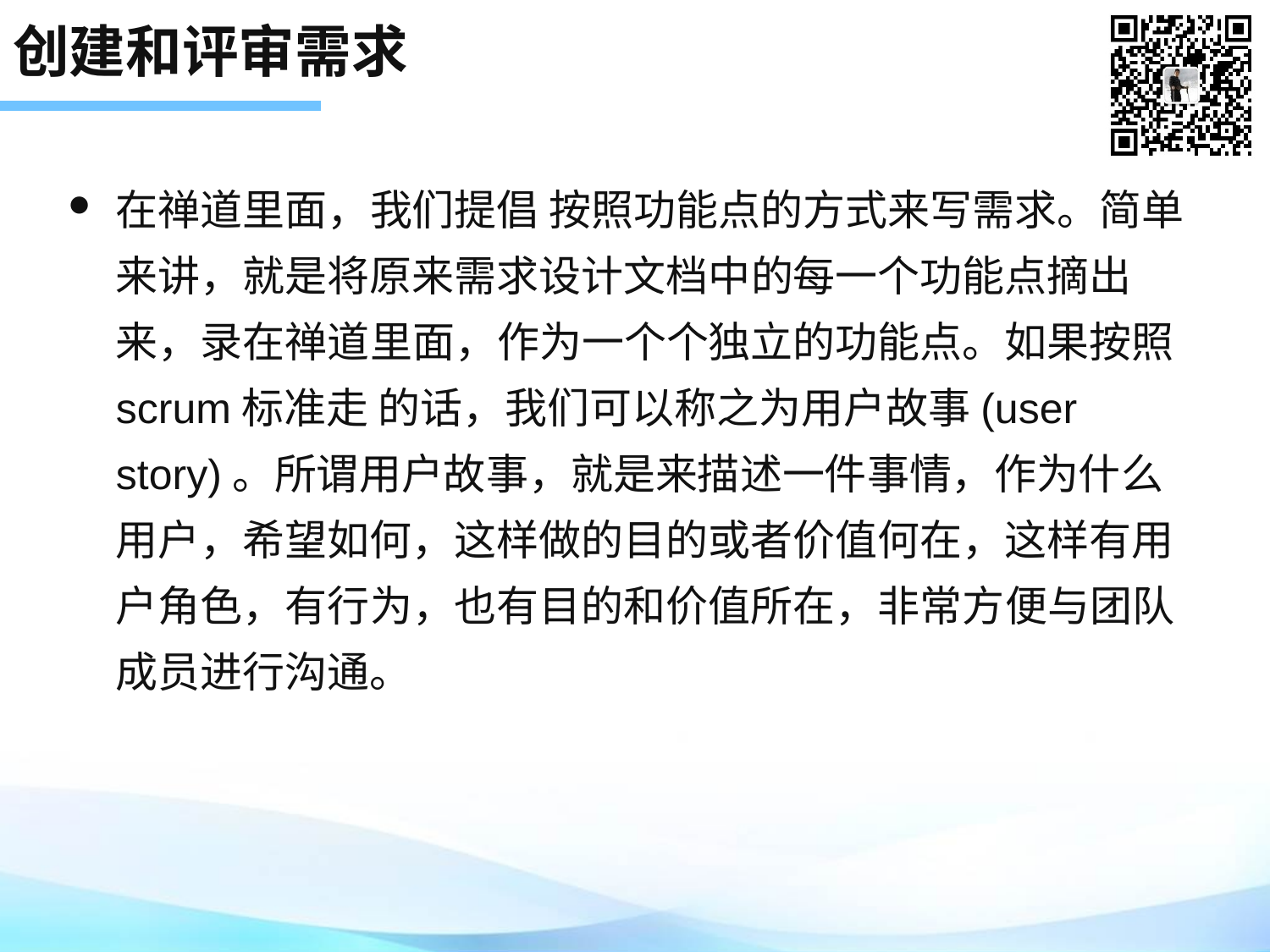

# 创建和评审需求
在禅道里面，我们提倡 按照功能点的方式来写需求。简单来讲，就是将原来需求设计文档中的每一个功能点摘出来，录在禅道里面，作为一个个独立的功能点。如果按照scrum标准走 的话，我们可以称之为用户故事(user story)。所谓用户故事，就是来描述一件事情，作为什么用户，希望如何，这样做的目的或者价值何在，这样有用户角色，有行为，也有目的和价值所在，非常方便与团队成员进行沟通。